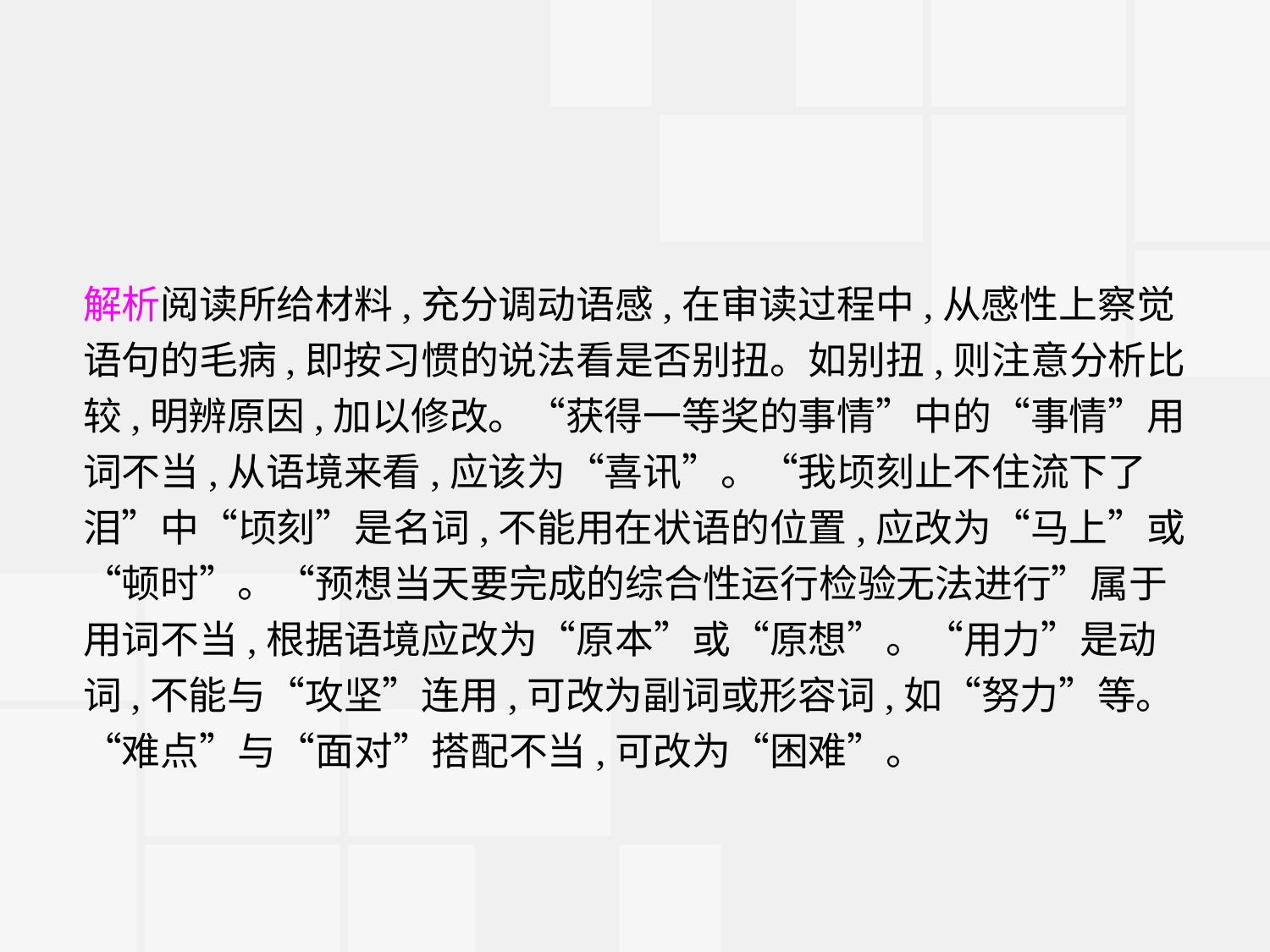

解析阅读所给材料,充分调动语感,在审读过程中,从感性上察觉语句的毛病,即按习惯的说法看是否别扭。如别扭,则注意分析比较,明辨原因,加以修改。“获得一等奖的事情”中的“事情”用词不当,从语境来看,应该为“喜讯”。“我顷刻止不住流下了泪”中“顷刻”是名词,不能用在状语的位置,应改为“马上”或“顿时”。“预想当天要完成的综合性运行检验无法进行”属于用词不当,根据语境应改为“原本”或“原想”。“用力”是动词,不能与“攻坚”连用,可改为副词或形容词,如“努力”等。“难点”与“面对”搭配不当,可改为“困难”。